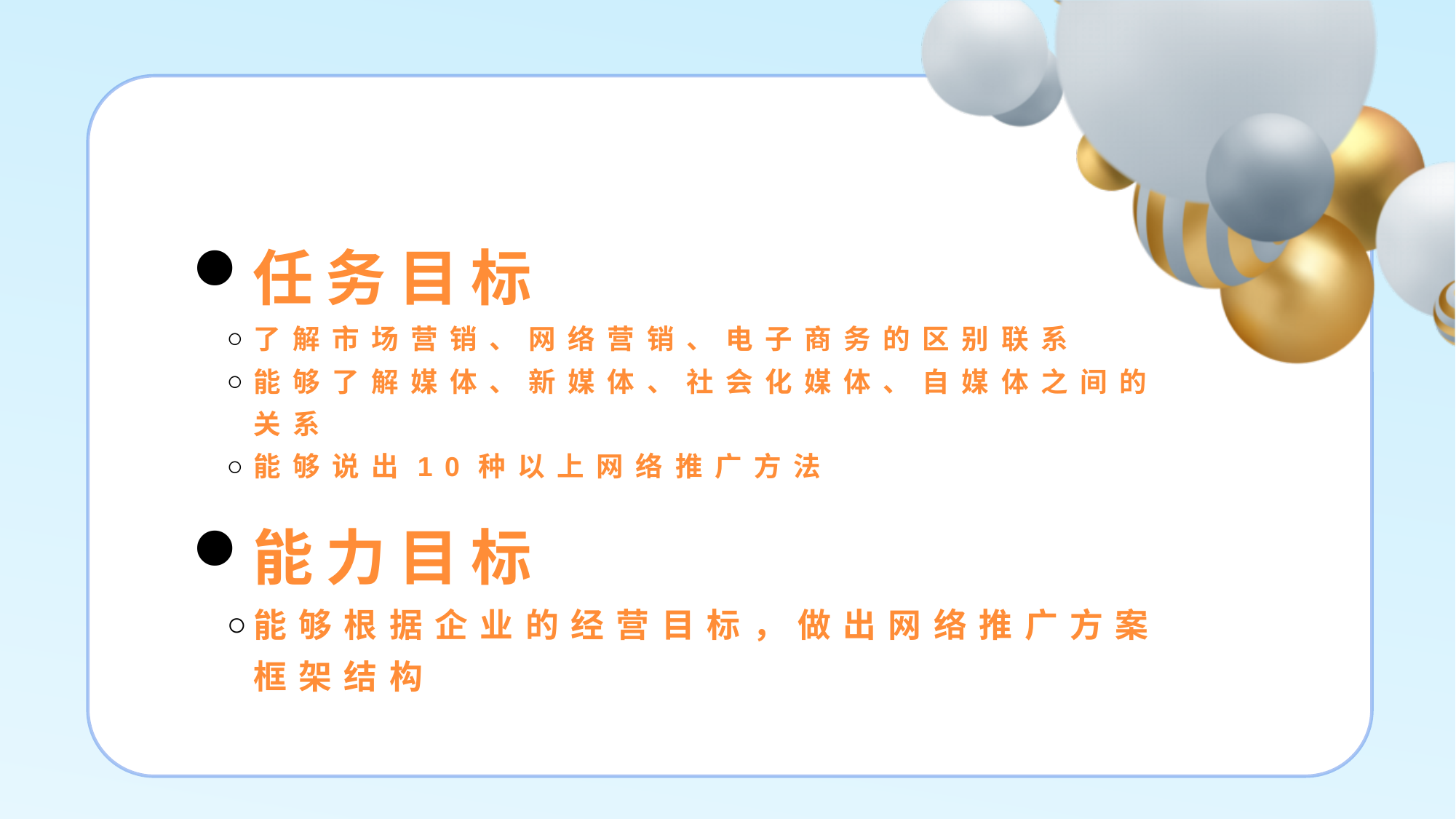

任务目标
了解市场营销、网络营销、电子商务的区别联系
能够了解媒体、新媒体、社会化媒体、自媒体之间的关系
能够说出10种以上网络推广方法
能力目标
能够根据企业的经营目标，做出网络推广方案框架结构